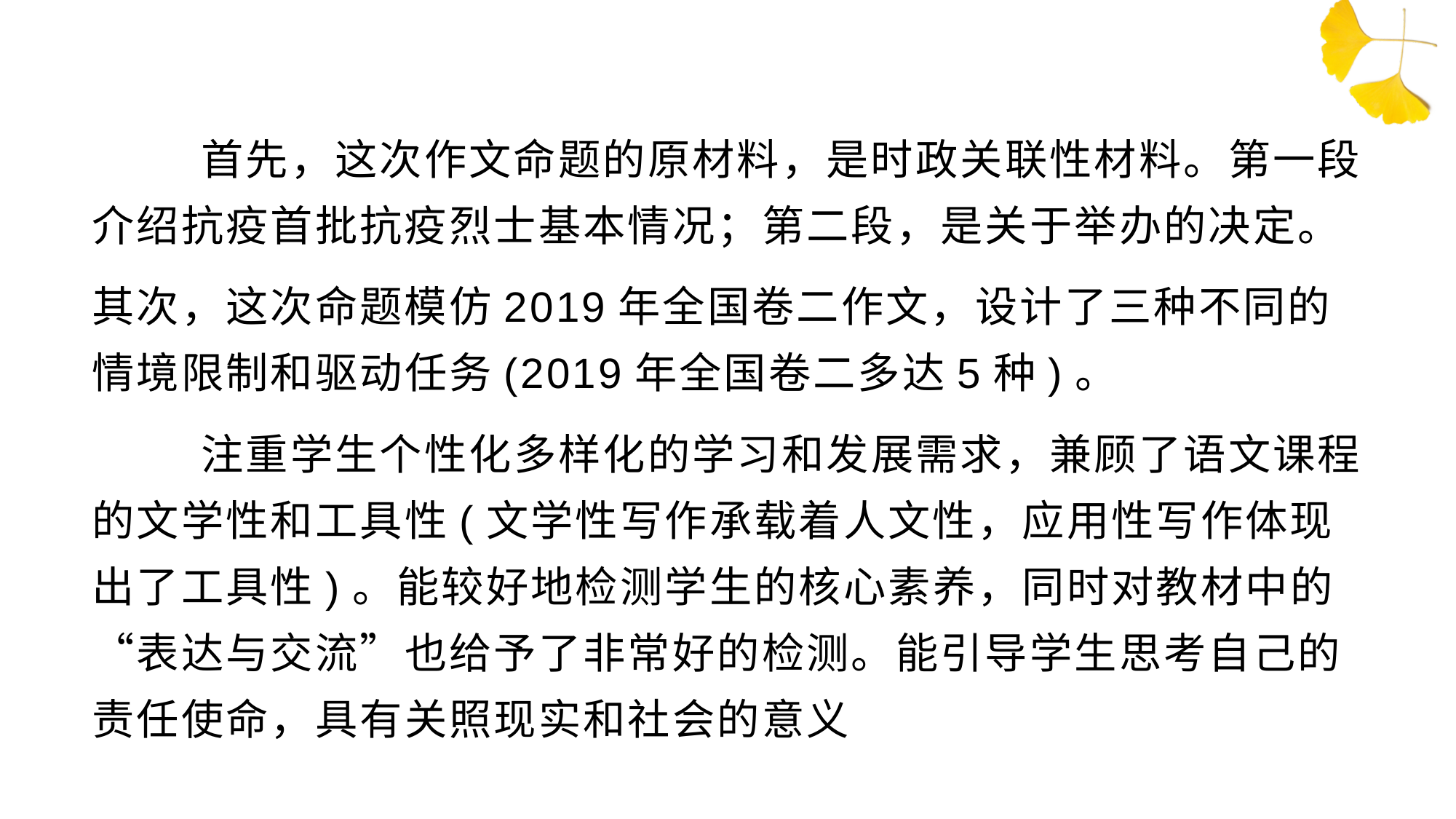

首先，这次作文命题的原材料，是时政关联性材料。第一段介绍抗疫首批抗疫烈士基本情况；第二段，是关于举办的决定。
其次，这次命题模仿2019年全国卷二作文，设计了三种不同的情境限制和驱动任务(2019年全国卷二多达5种)。
	注重学生个性化多样化的学习和发展需求，兼顾了语文课程的文学性和工具性(文学性写作承载着人文性，应用性写作体现出了工具性)。能较好地检测学生的核心素养，同时对教材中的“表达与交流”也给予了非常好的检测。能引导学生思考自己的责任使命，具有关照现实和社会的意义